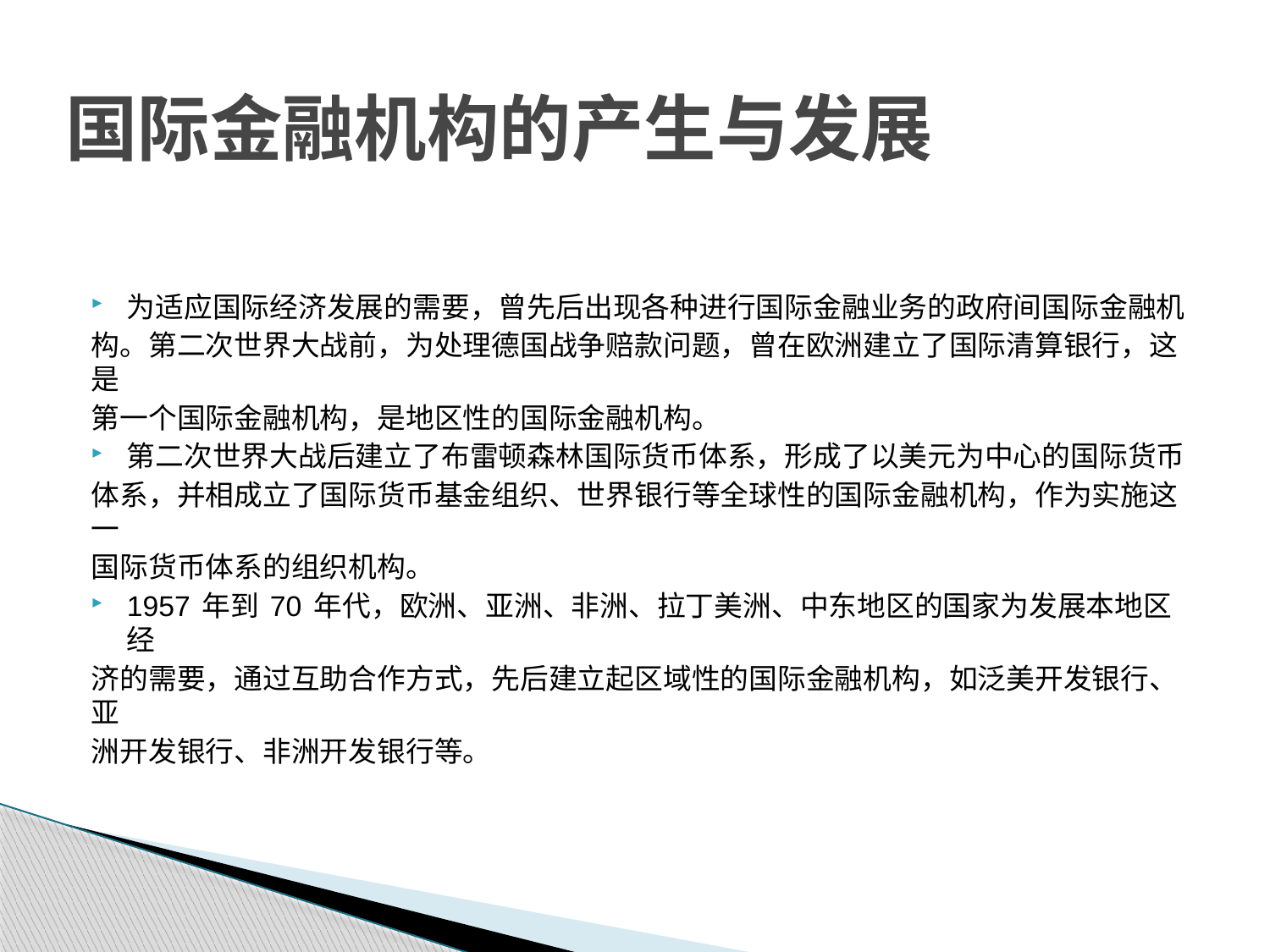

# 国际金融机构的产生与发展

为适应国际经济发展的需要，曾先后出现各种进行国际金融业务的政府间国际金融机
构。第二次世界大战前，为处理德国战争赔款问题，曾在欧洲建立了国际清算银行，这是
第一个国际金融机构，是地区性的国际金融机构。
第二次世界大战后建立了布雷顿森林国际货币体系，形成了以美元为中心的国际货币
体系，并相成立了国际货币基金组织、世界银行等全球性的国际金融机构，作为实施这一
国际货币体系的组织机构。
1957 年到 70 年代，欧洲、亚洲、非洲、拉丁美洲、中东地区的国家为发展本地区经
济的需要，通过互助合作方式，先后建立起区域性的国际金融机构，如泛美开发银行、亚
洲开发银行、非洲开发银行等。